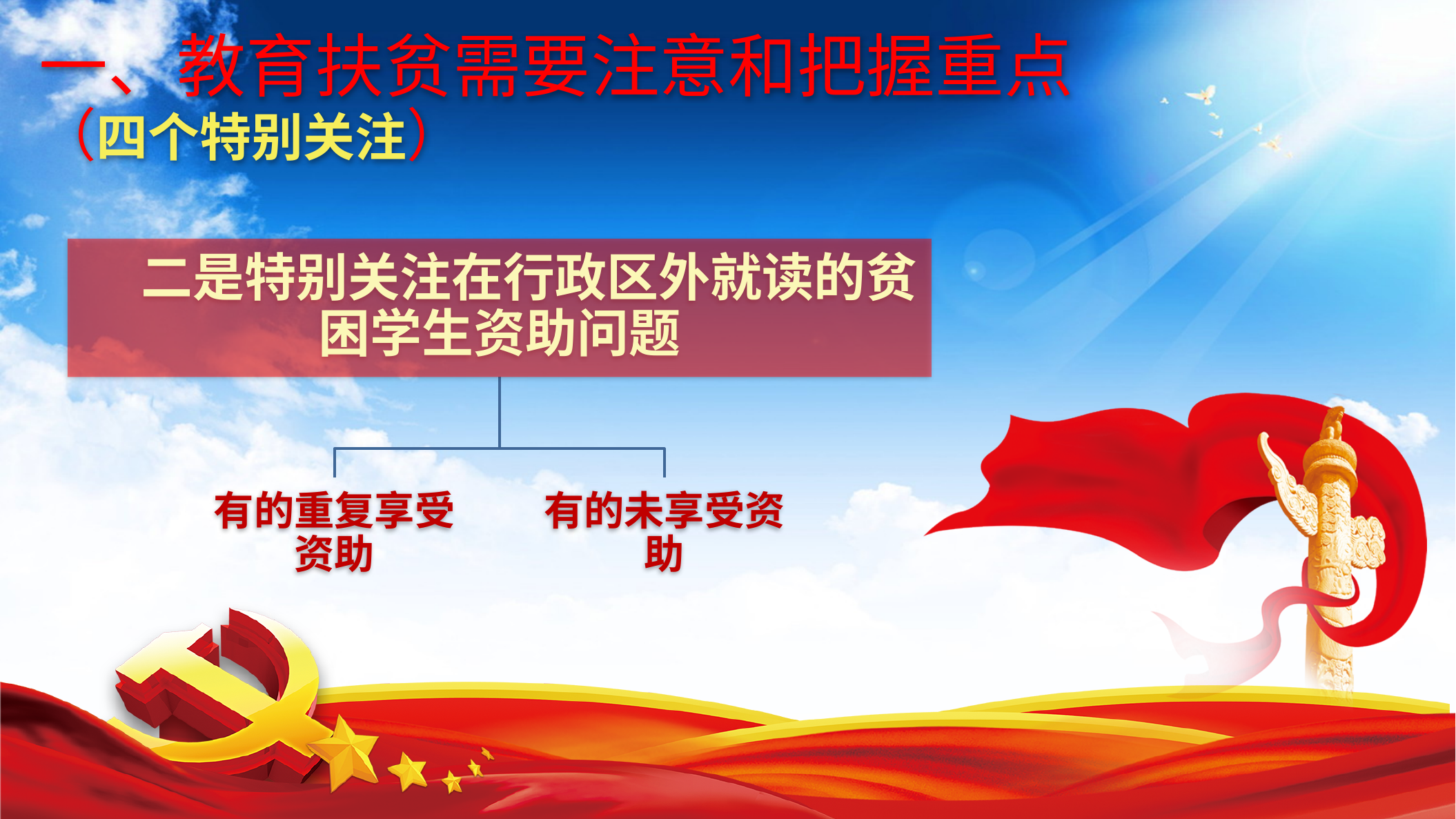

一、教育扶贫需要注意和把握重点（四个特别关注）
    二是特别关注在行政区外就读的贫困学生资助问题
有的重复享受资助
有的未享受资助